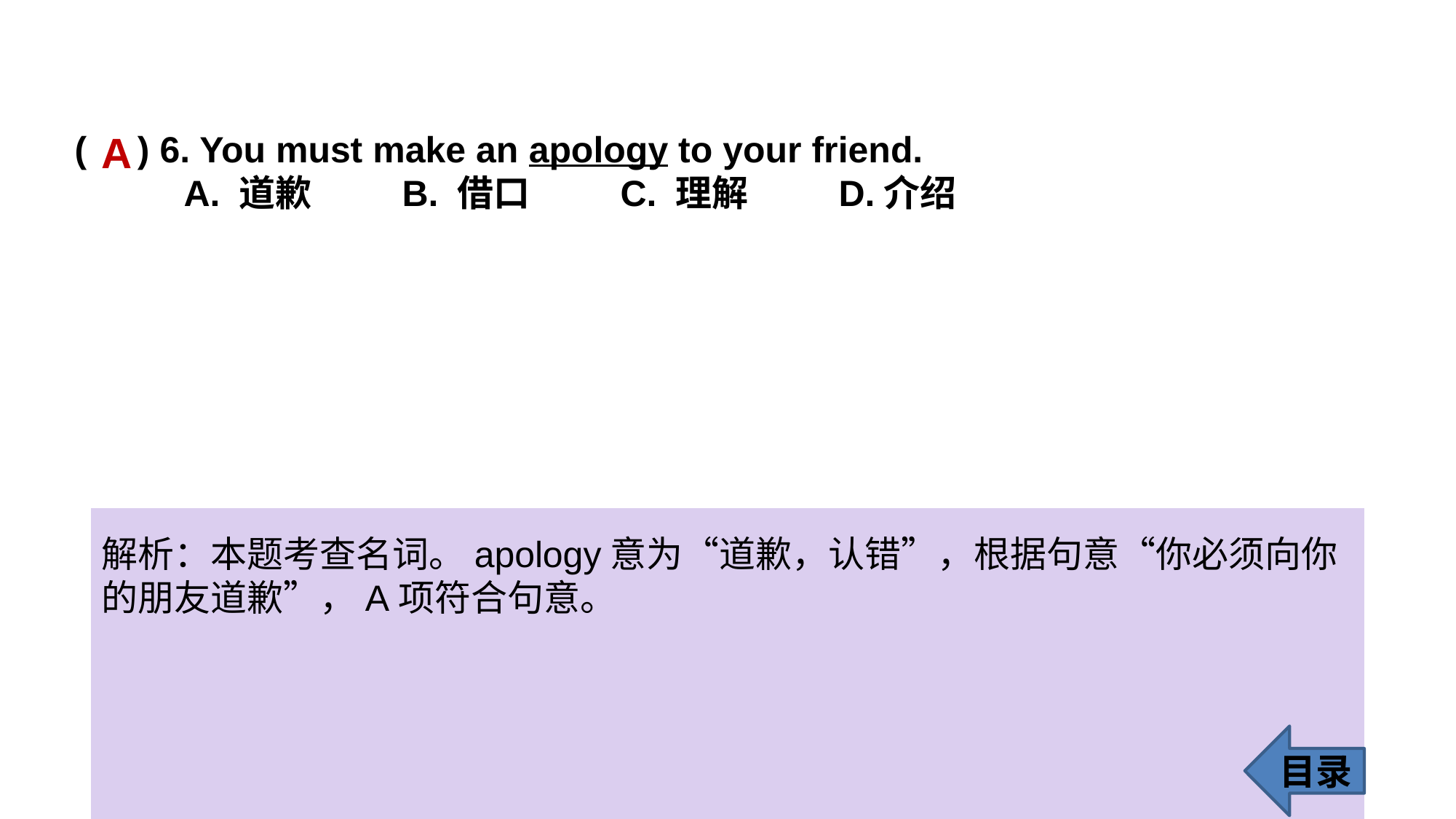

(     ) 6. You must make an apology to your friend.
	A. 道歉 	B. 借口 	C. 理解 	D.介绍
A

解析：本题考查名词。apology意为“道歉，认错”，根据句意“你必须向你的朋友道歉”，A项符合句意。
目录
12